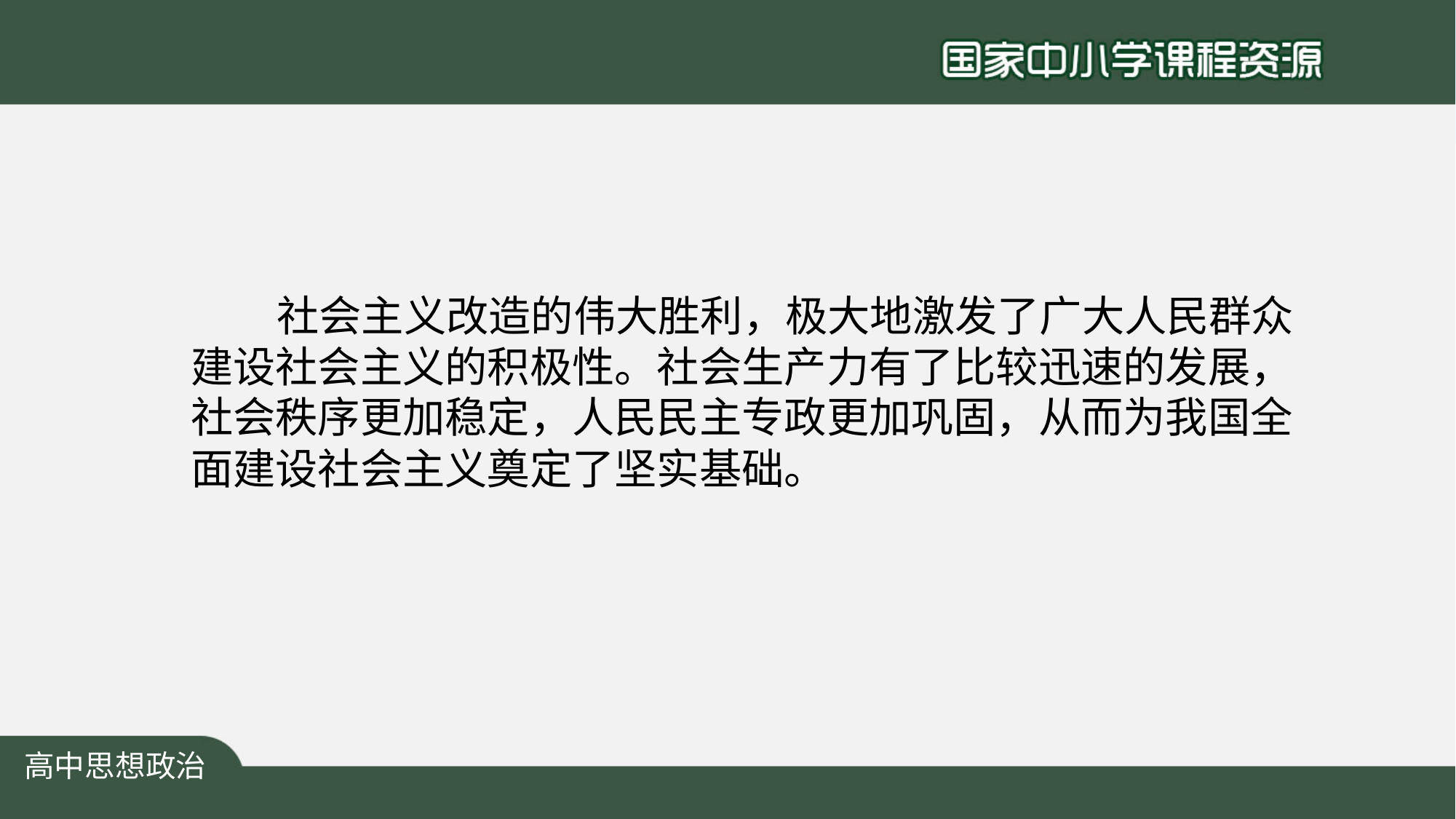

社会主义改造的伟大胜利，极大地激发了广大人民群众建设社会主义的积极性。社会生产力有了比较迅速的发展，社会秩序更加稳定，人民民主专政更加巩固，从而为我国全面建设社会主义奠定了坚实基础。